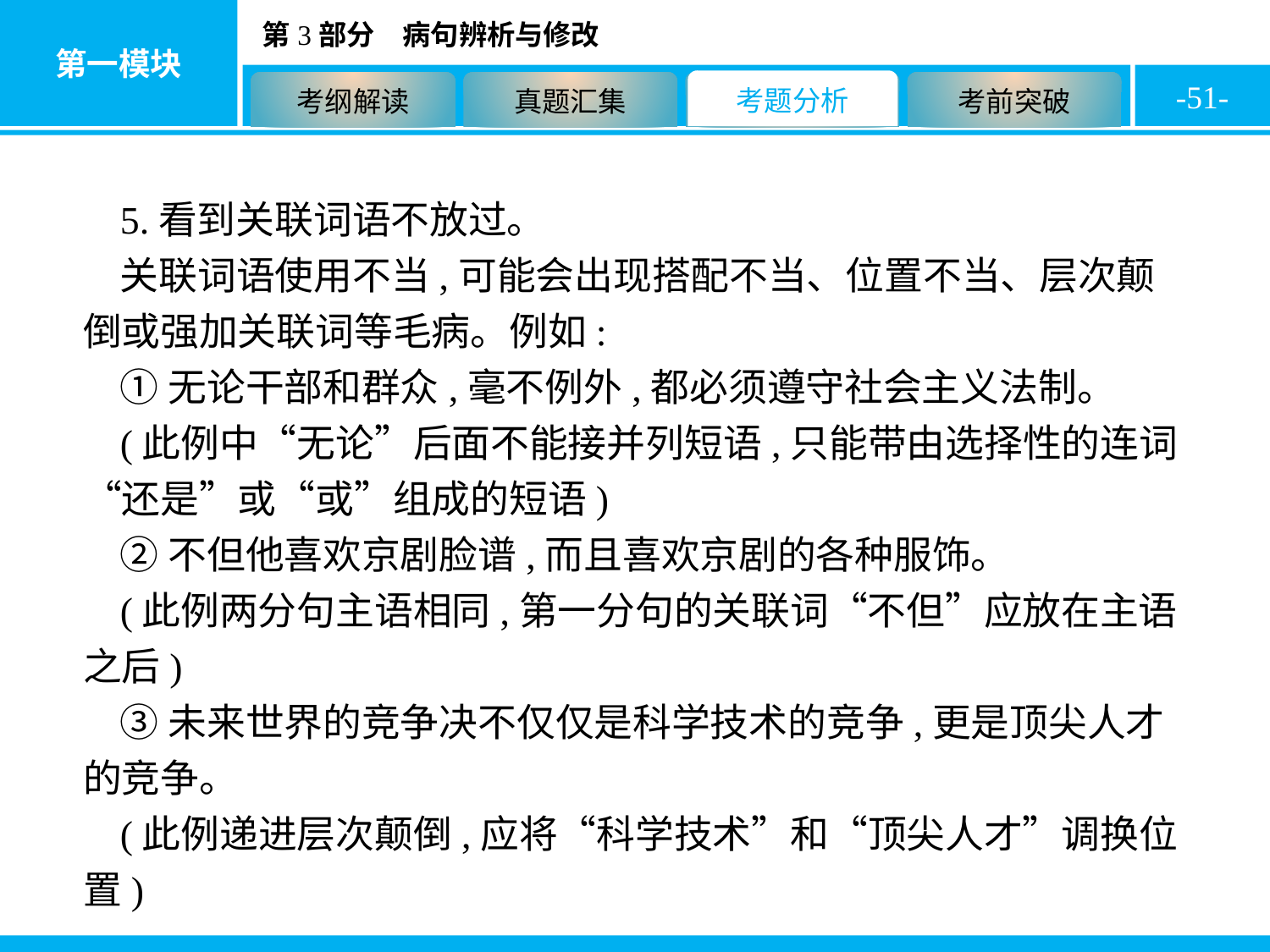

-51-
5.看到关联词语不放过。
关联词语使用不当,可能会出现搭配不当、位置不当、层次颠倒或强加关联词等毛病。例如:
①无论干部和群众,毫不例外,都必须遵守社会主义法制。
(此例中“无论”后面不能接并列短语,只能带由选择性的连词“还是”或“或”组成的短语)
②不但他喜欢京剧脸谱,而且喜欢京剧的各种服饰。
(此例两分句主语相同,第一分句的关联词“不但”应放在主语之后)
③未来世界的竞争决不仅仅是科学技术的竞争,更是顶尖人才的竞争。
(此例递进层次颠倒,应将“科学技术”和“顶尖人才”调换位置)